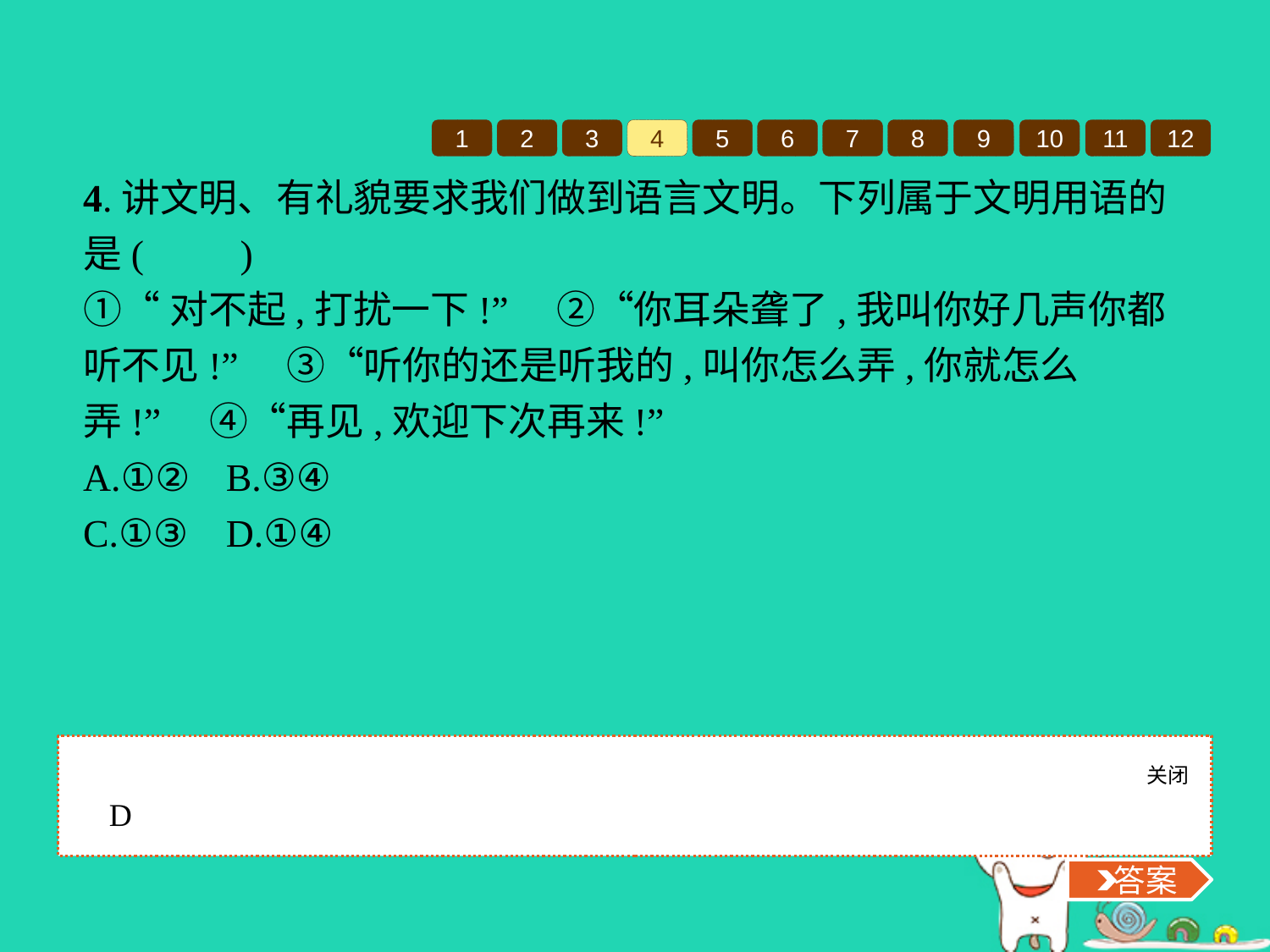

1
2
3
4
5
6
7
8
9
10
11
12
4.讲文明、有礼貌要求我们做到语言文明。下列属于文明用语的是(　　)
①“对不起,打扰一下!”　②“你耳朵聋了,我叫你好几声你都听不见!”　③“听你的还是听我的,叫你怎么弄,你就怎么弄!”　④“再见,欢迎下次再来!”
A.①②	B.③④
C.①③	D.①④

关闭
  答案

D
  答案